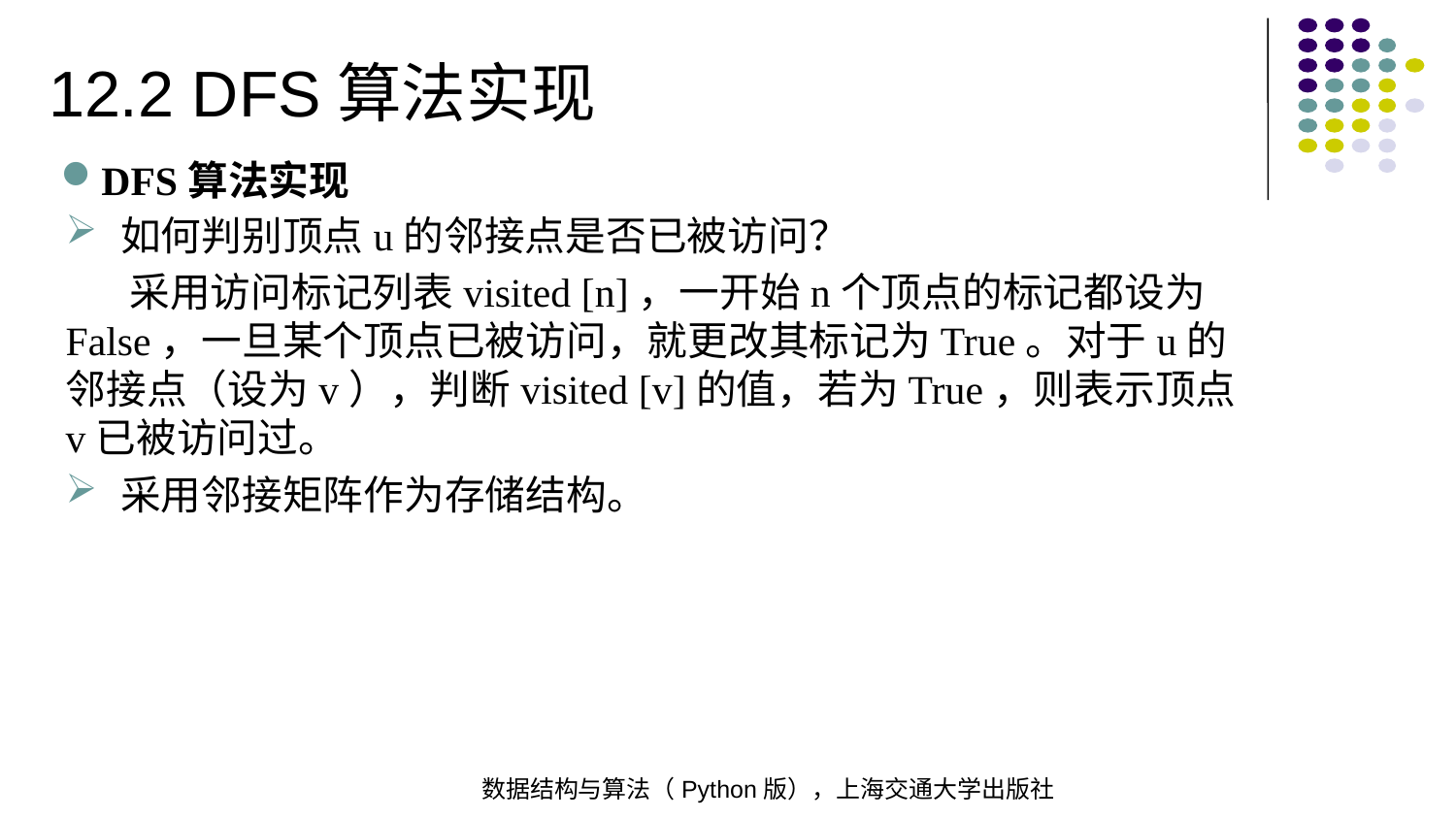

12.2 DFS算法实现
DFS算法实现
如何判别顶点u的邻接点是否已被访问？
      采用访问标记列表visited [n]，一开始n个顶点的标记都设为False，一旦某个顶点已被访问，就更改其标记为True。对于u的邻接点（设为v），判断visited [v]的值，若为True，则表示顶点v已被访问过。
采用邻接矩阵作为存储结构。